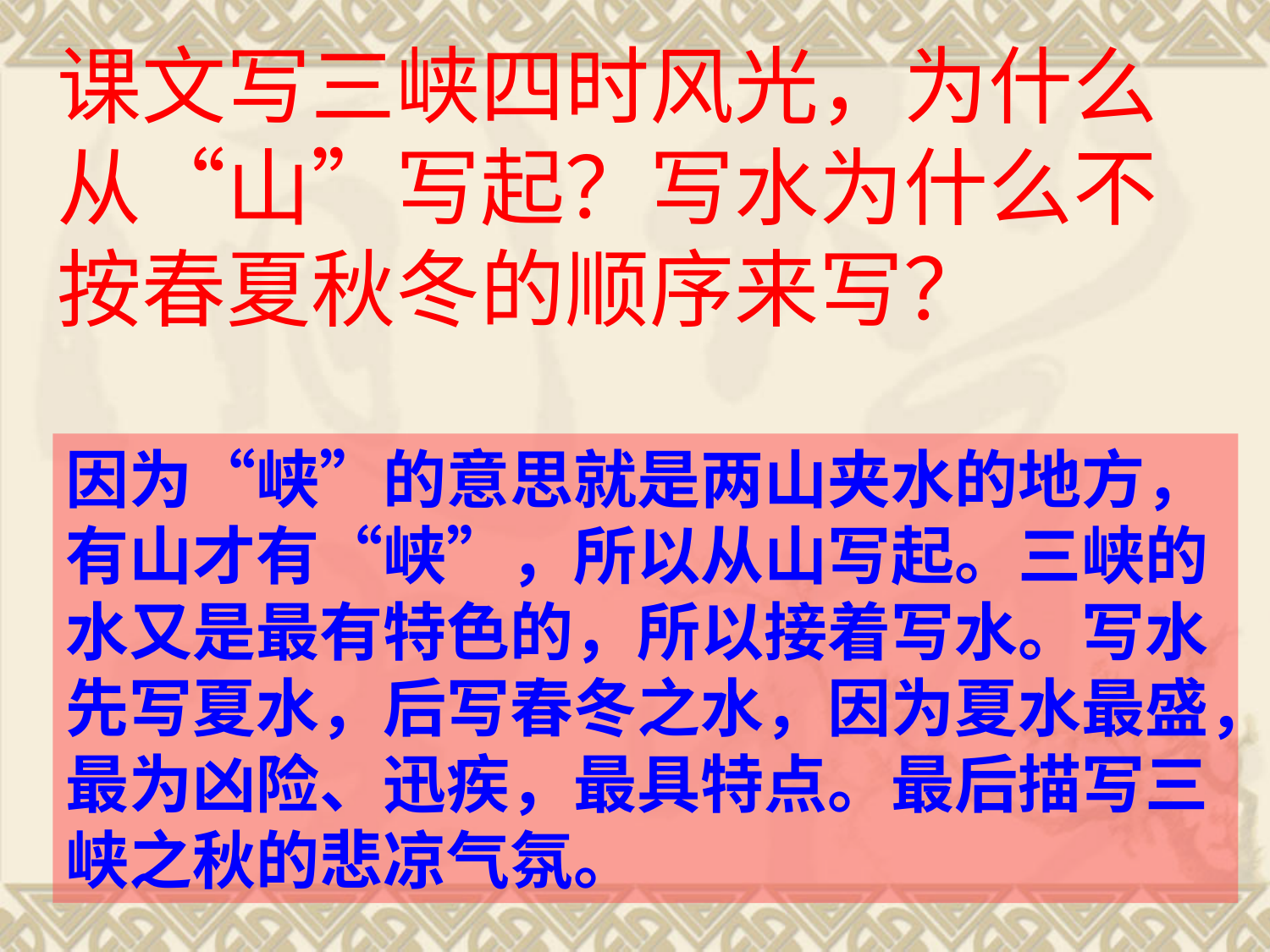

课文写三峡四时风光，为什么从“山”写起？写水为什么不按春夏秋冬的顺序来写？
因为“峡”的意思就是两山夹水的地方，有山才有“峡”，所以从山写起。三峡的水又是最有特色的，所以接着写水。写水先写夏水，后写春冬之水，因为夏水最盛，最为凶险、迅疾，最具特点。最后描写三峡之秋的悲凉气氛。